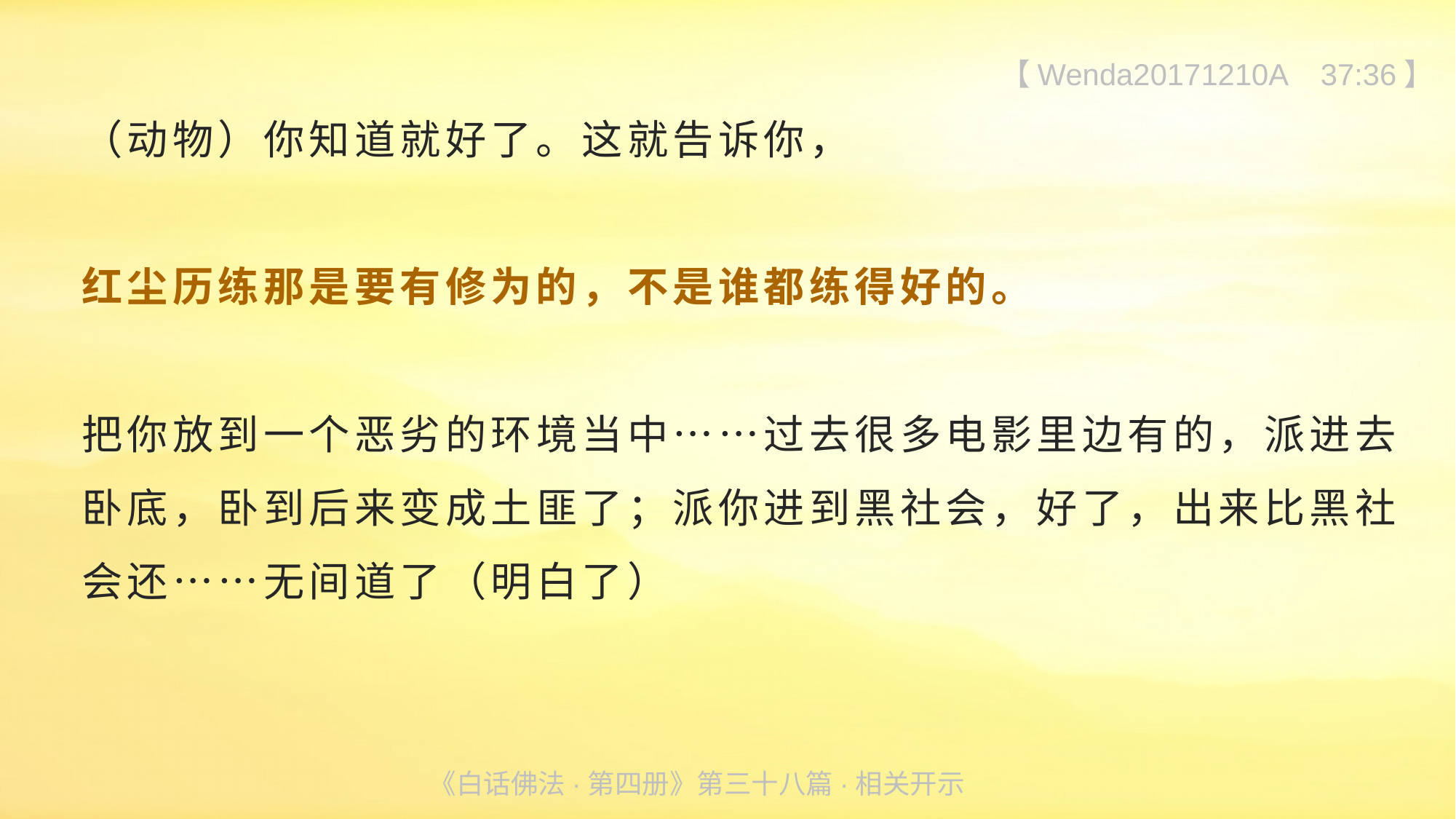

【Wenda20171210A    37:36】
（动物）你知道就好了。这就告诉你，

红尘历练那是要有修为的，不是谁都练得好的。

把你放到一个恶劣的环境当中……过去很多电影里边有的，派进去卧底，卧到后来变成土匪了；派你进到黑社会，好了，出来比黑社会还……无间道了（明白了）

《白话佛法·第四册》第三十八篇·相关开示